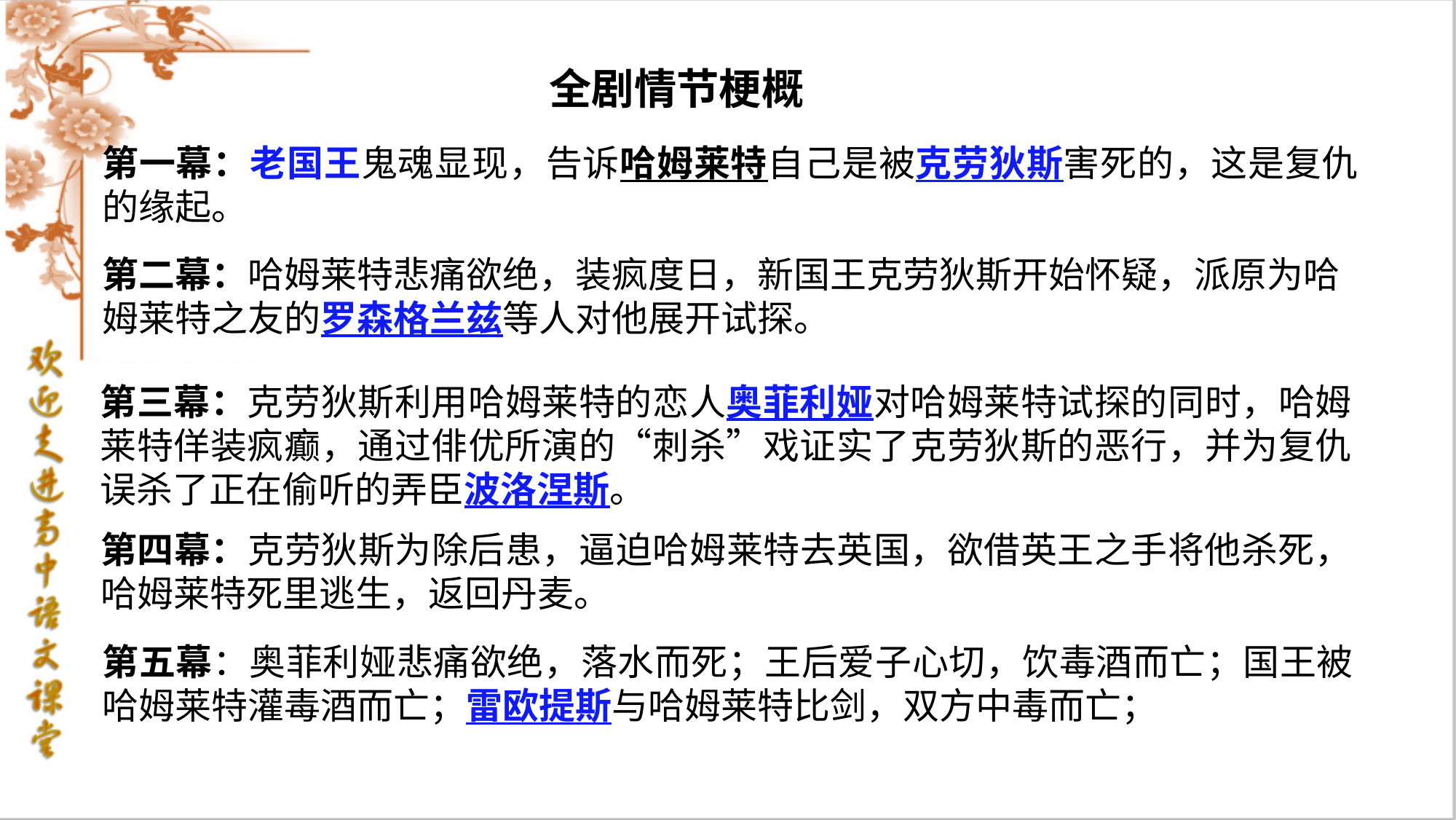

全剧情节梗概
第一幕：老国王鬼魂显现，告诉哈姆莱特自己是被克劳狄斯害死的，这是复仇的缘起。
第二幕：哈姆莱特悲痛欲绝，装疯度日，新国王克劳狄斯开始怀疑，派原为哈姆莱特之友的罗森格兰兹等人对他展开试探。
第三幕：克劳狄斯利用哈姆莱特的恋人奥菲利娅对哈姆莱特试探的同时，哈姆莱特佯装疯癫，通过俳优所演的“刺杀”戏证实了克劳狄斯的恶行，并为复仇误杀了正在偷听的弄臣波洛涅斯。
第四幕：克劳狄斯为除后患，逼迫哈姆莱特去英国，欲借英王之手将他杀死，哈姆莱特死里逃生，返回丹麦。
第五幕：奥菲利娅悲痛欲绝，落水而死；王后爱子心切，饮毒酒而亡；国王被哈姆莱特灌毒酒而亡；雷欧提斯与哈姆莱特比剑，双方中毒而亡；